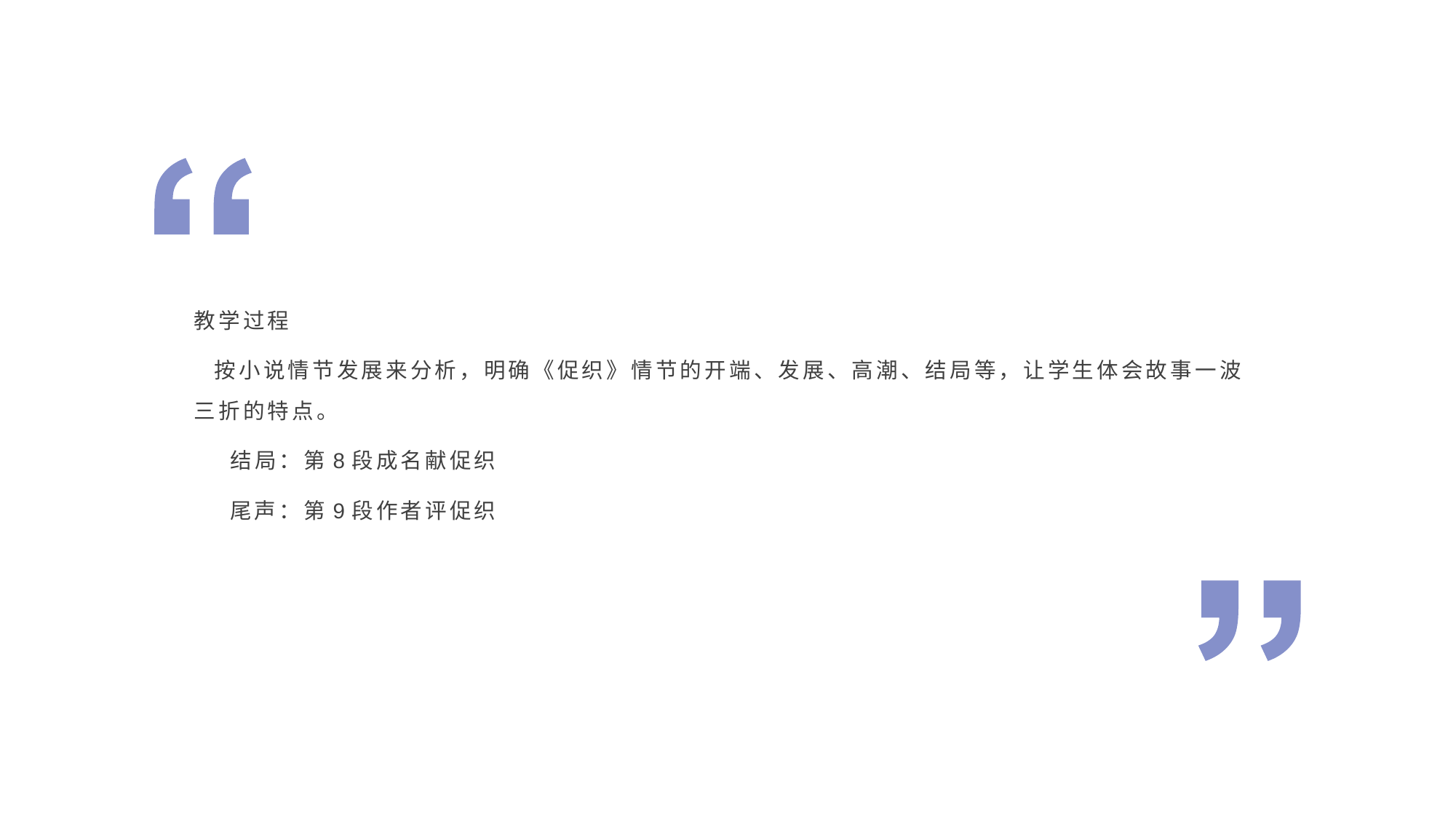

教学过程
  按小说情节发展来分析，明确《促织》情节的开端、发展、高潮、结局等，让学生体会故事一波三折的特点。
    结局：第8段成名献促织
    尾声：第9段作者评促织